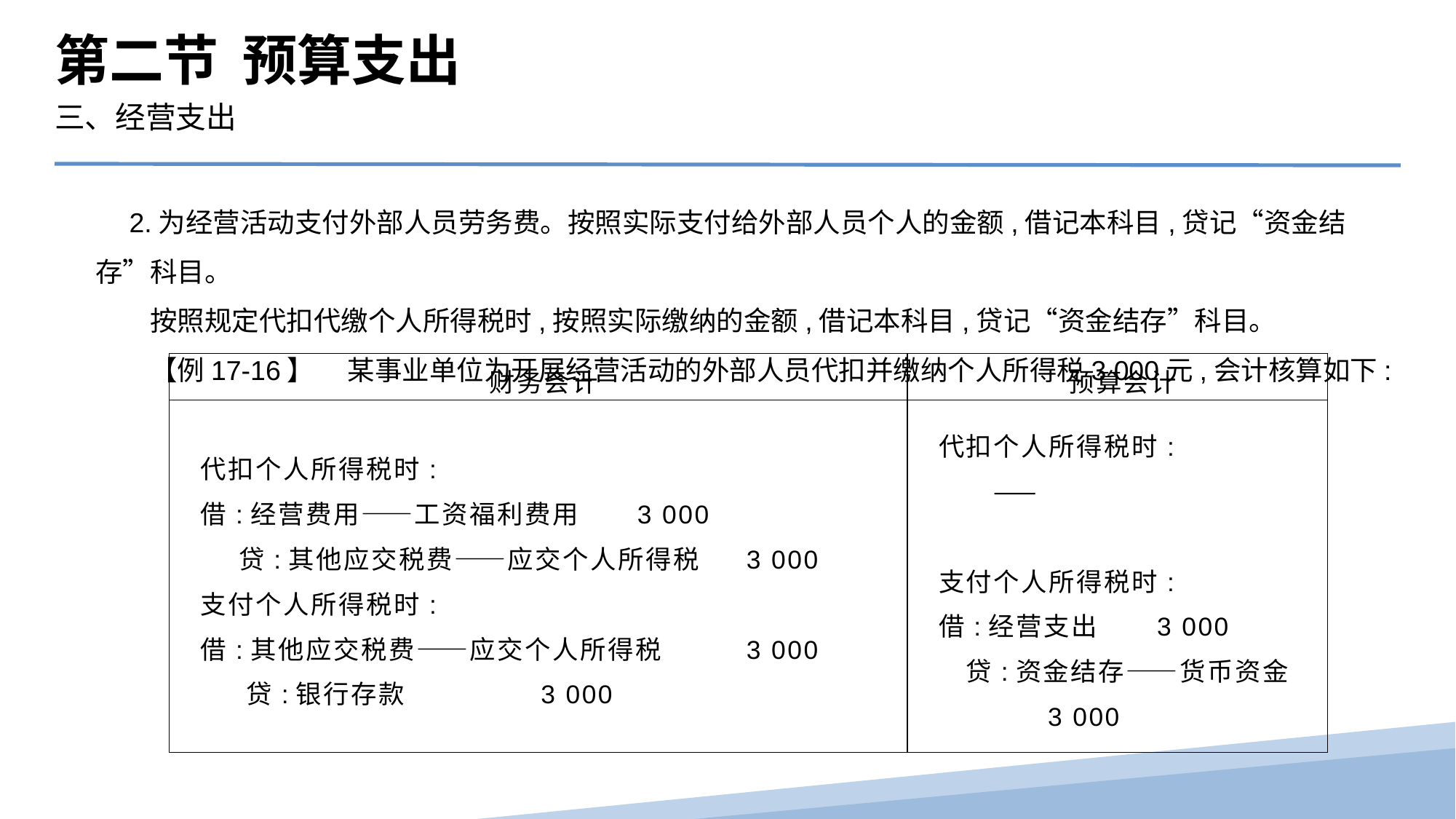

第二节  预算支出
三、经营支出
　2.为经营活动支付外部人员劳务费。按照实际支付给外部人员个人的金额,借记本科目,贷记“资金结存”科目。
　　按照规定代扣代缴个人所得税时,按照实际缴纳的金额,借记本科目,贷记“资金结存”科目。
　　【例17-16】　 某事业单位为开展经营活动的外部人员代扣并缴纳个人所得税3 000元,会计核算如下:
| 财务会计 | 预算会计 |
| --- | --- |
| 代扣个人所得税时: 借:经营费用——工资福利费用 3 000 贷:其他应交税费——应交个人所得税 3 000 支付个人所得税时: 借:其他应交税费——应交个人所得税 3 000 贷:银行存款 3 000 | 代扣个人所得税时: 　　—— 　 支付个人所得税时: 借:经营支出 3 000 贷:资金结存——货币资金 3 000 |